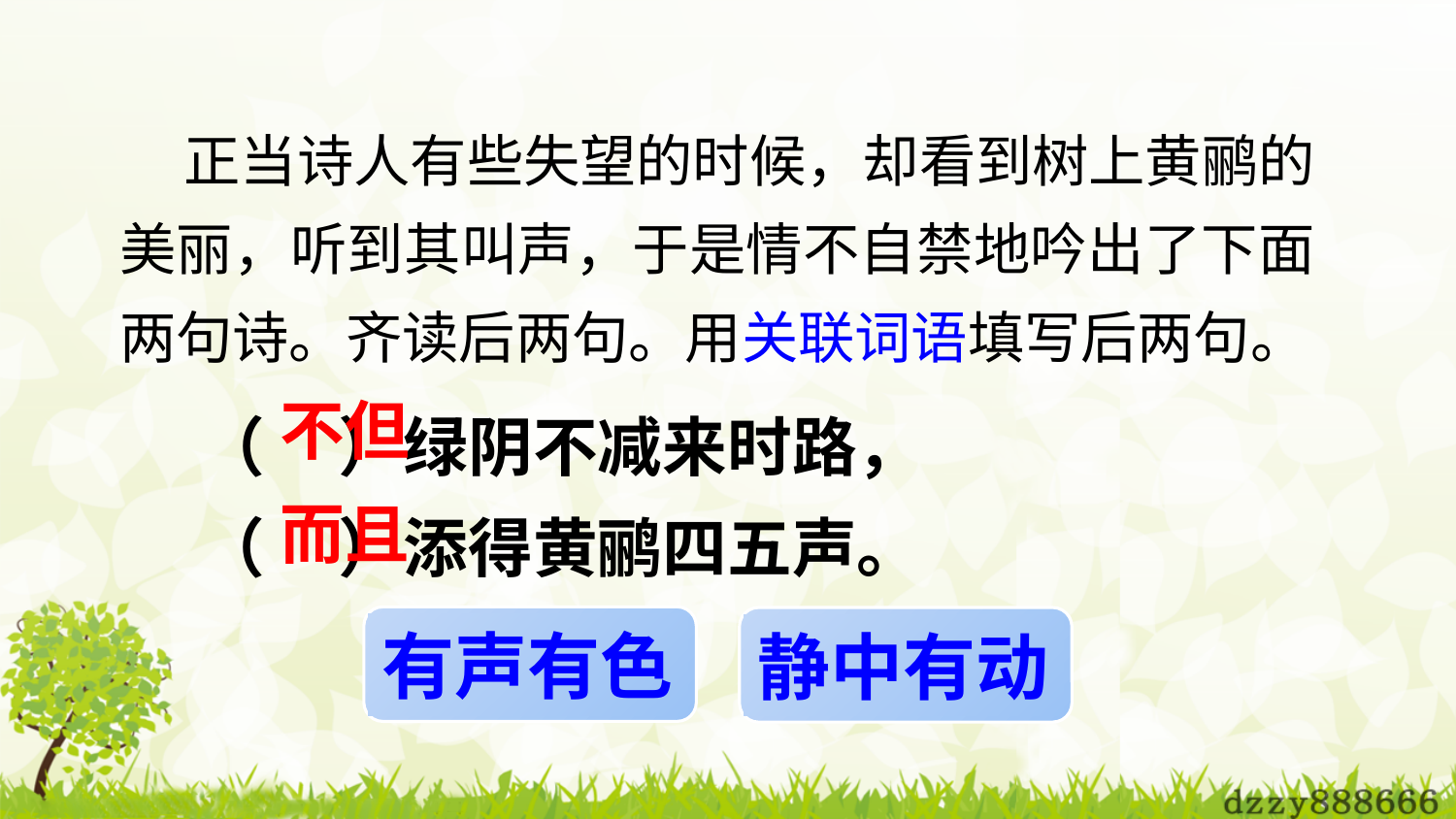

正当诗人有些失望的时候，却看到树上黄鹂的美丽，听到其叫声，于是情不自禁地吟出了下面两句诗。齐读后两句。用关联词语填写后两句。
（     ）绿阴不减来时路，
（     ）添得黄鹂四五声。
不但
而且

有声有色

静中有动